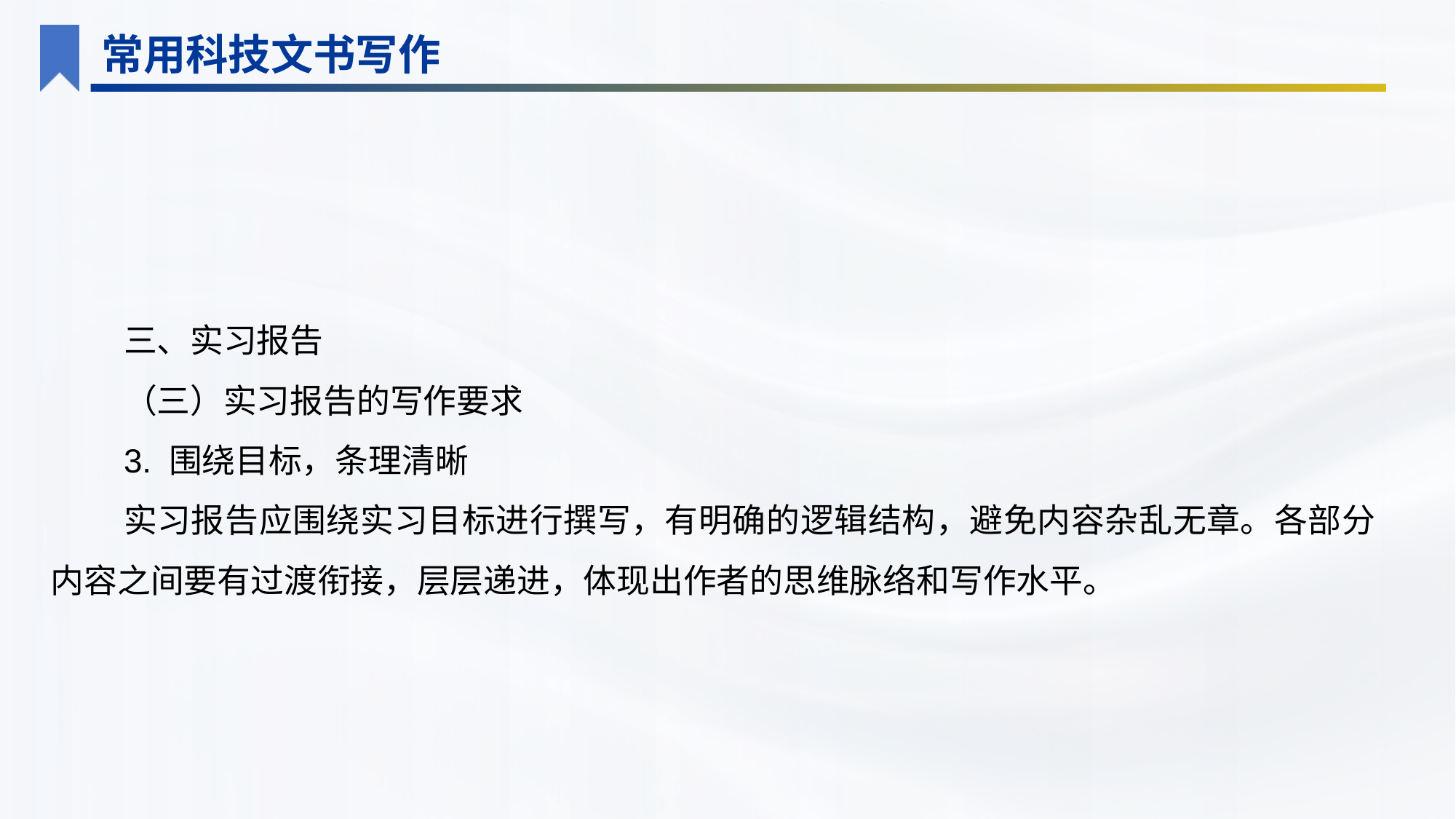

常用科技文书写作
三、实习报告
（三）实习报告的写作要求
3. 围绕目标，条理清晰
实习报告应围绕实习目标进行撰写，有明确的逻辑结构，避免内容杂乱无章。各部分内容之间要有过渡衔接，层层递进，体现出作者的思维脉络和写作水平。